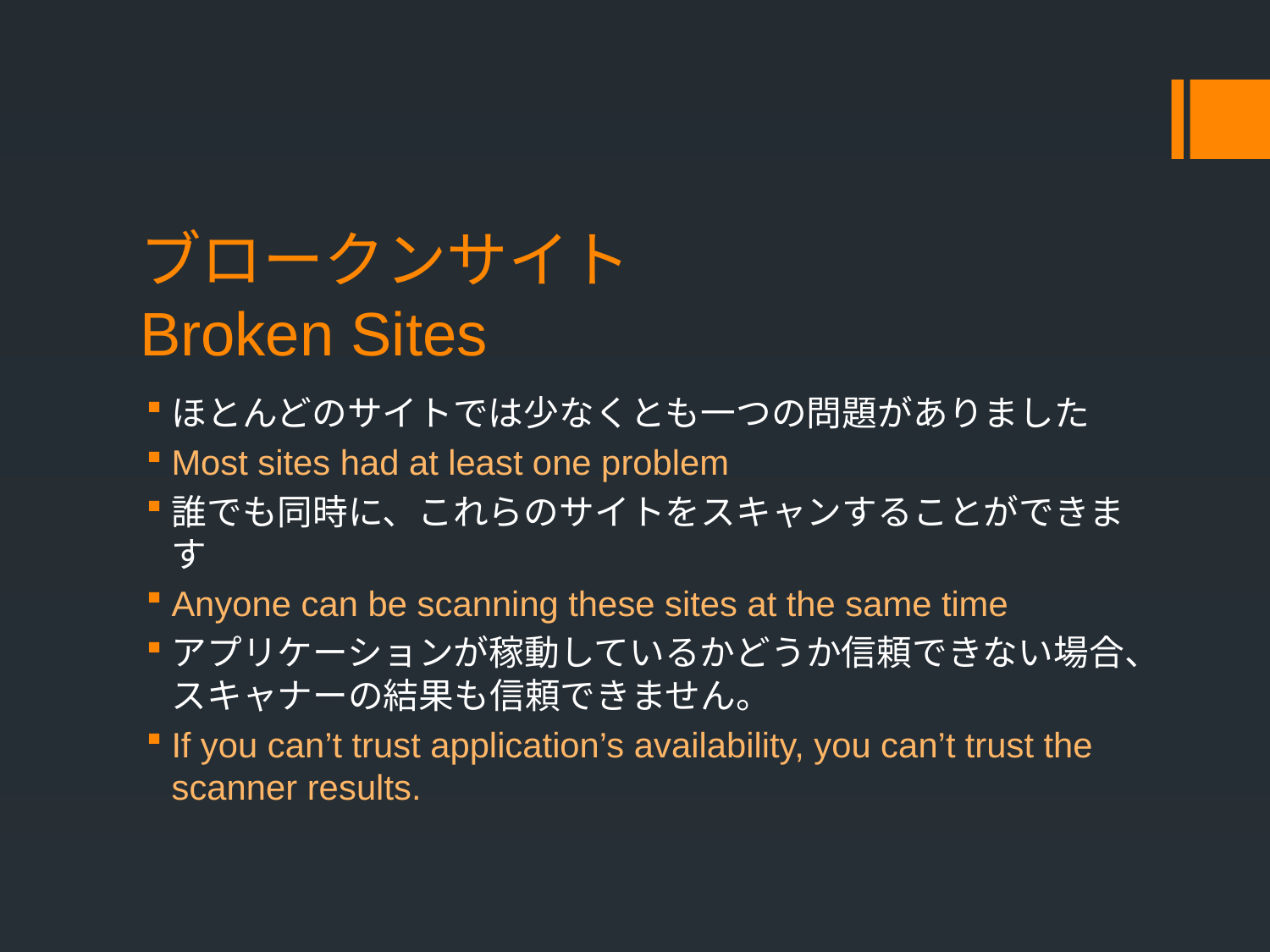

# ブロークンサイト Broken Sites
ほとんどのサイトでは少なくとも一つの問題がありました
Most sites had at least one problem
誰でも同時に、これらのサイトをスキャンすることができます
Anyone can be scanning these sites at the same time
アプリケーションが稼動しているかどうか信頼できない場合、スキャナーの結果も信頼できません。
If you can’t trust application’s availability, you can’t trust the scanner results.